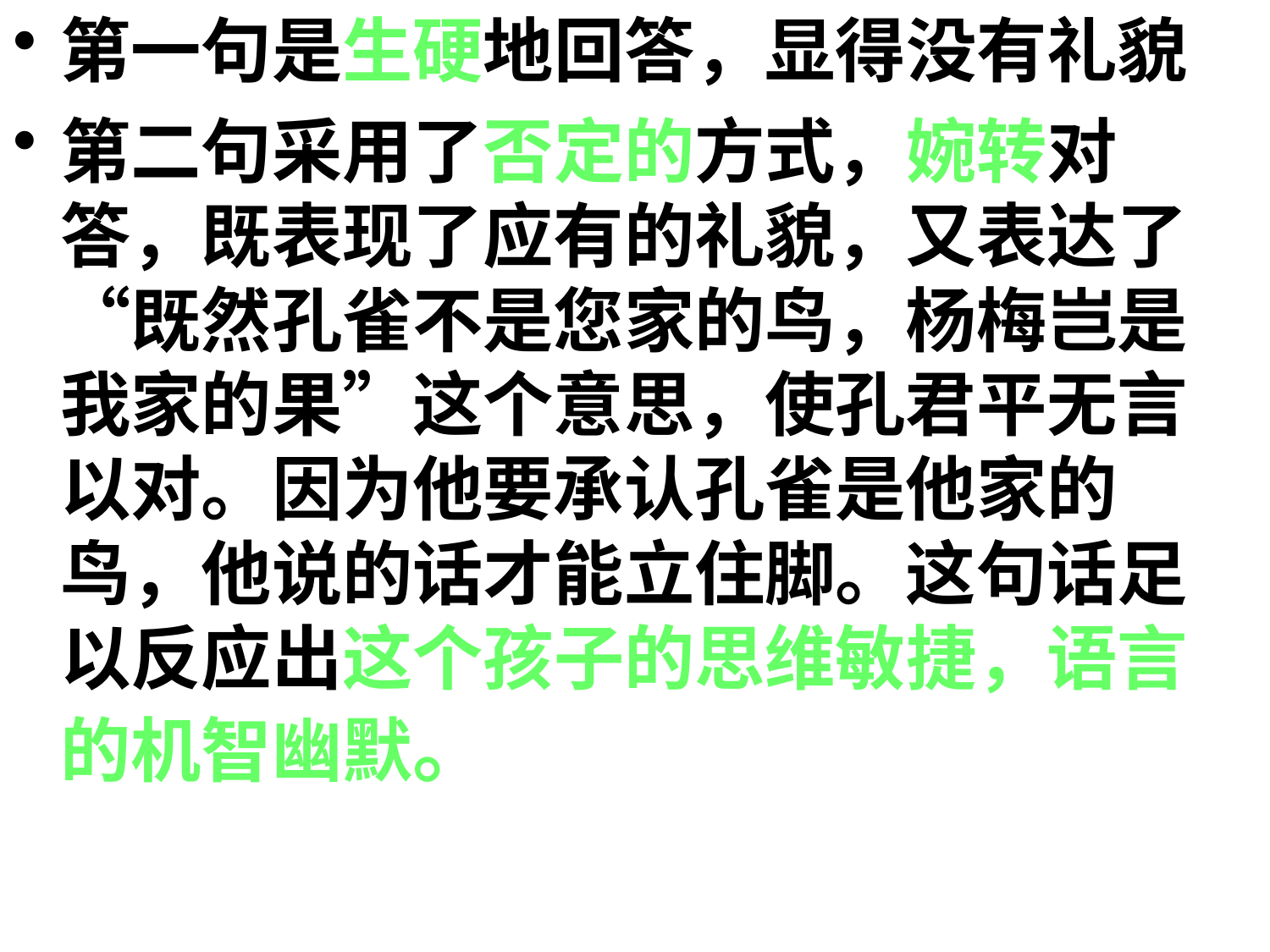

第一句是生硬地回答，显得没有礼貌
第二句采用了否定的方式，婉转对答，既表现了应有的礼貌，又表达了“既然孔雀不是您家的鸟，杨梅岂是我家的果”这个意思，使孔君平无言以对。因为他要承认孔雀是他家的鸟，他说的话才能立住脚。这句话足以反应出这个孩子的思维敏捷，语言的机智幽默。